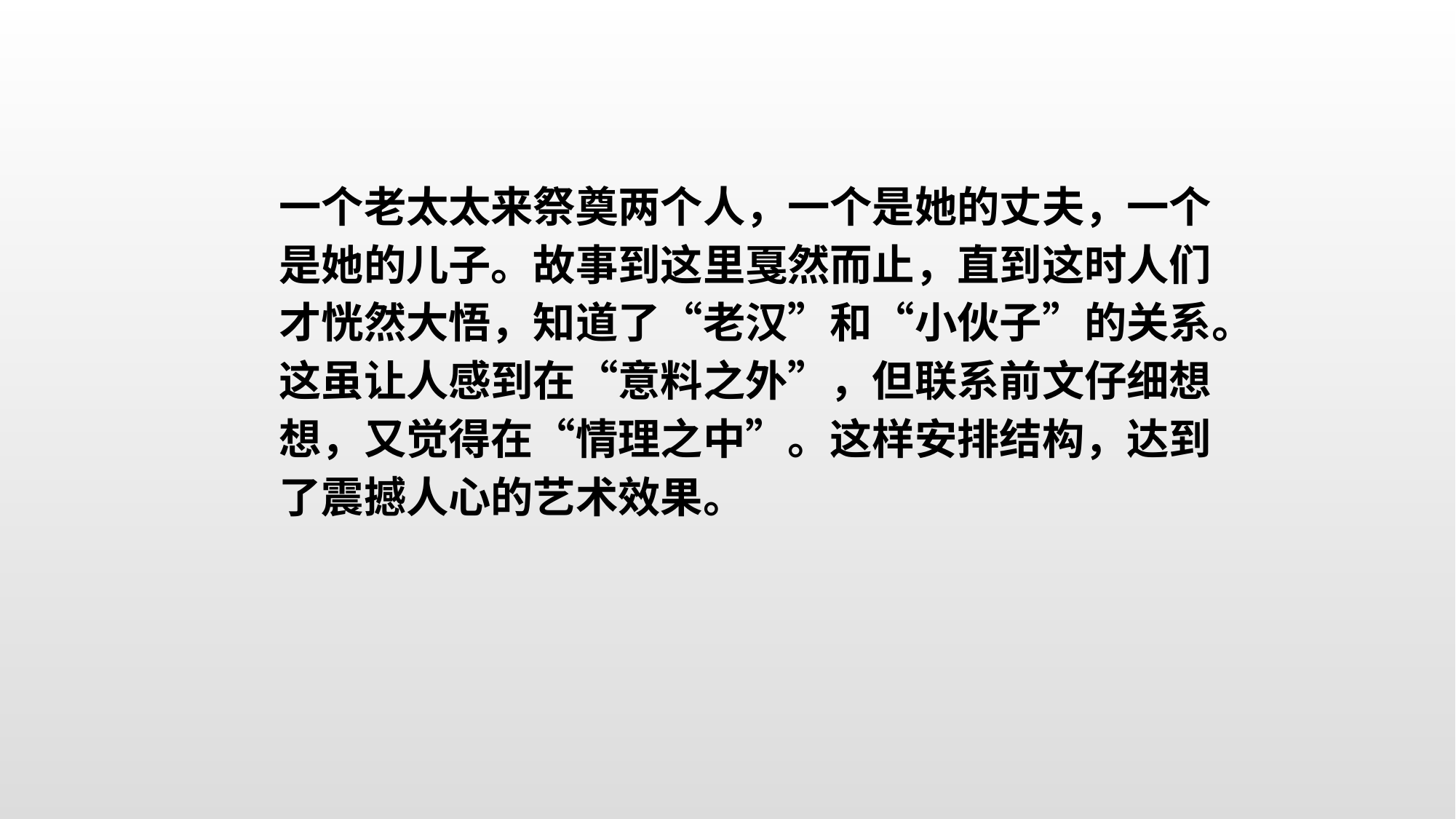

一个老太太来祭奠两个人，一个是她的丈夫，一个是她的儿子。故事到这里戛然而止，直到这时人们才恍然大悟，知道了“老汉”和“小伙子”的关系。这虽让人感到在“意料之外”，但联系前文仔细想想，又觉得在“情理之中”。这样安排结构，达到了震撼人心的艺术效果。